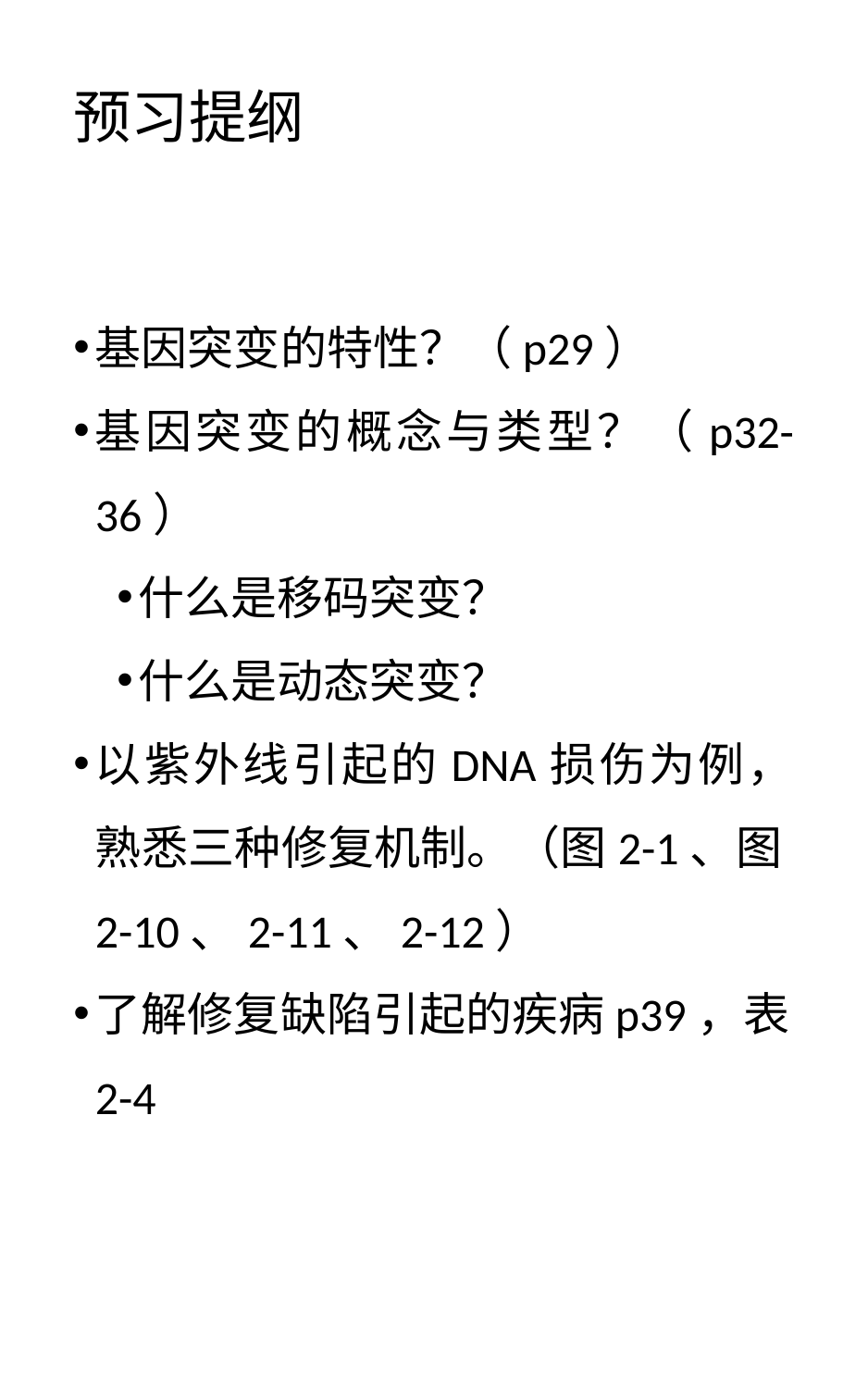

# 预习提纲
基因突变的特性？（p29）
基因突变的概念与类型？（p32-36）
什么是移码突变？
什么是动态突变？
以紫外线引起的DNA损伤为例，熟悉三种修复机制。（图2-1、图2-10、2-11、2-12）
了解修复缺陷引起的疾病p39，表2-4